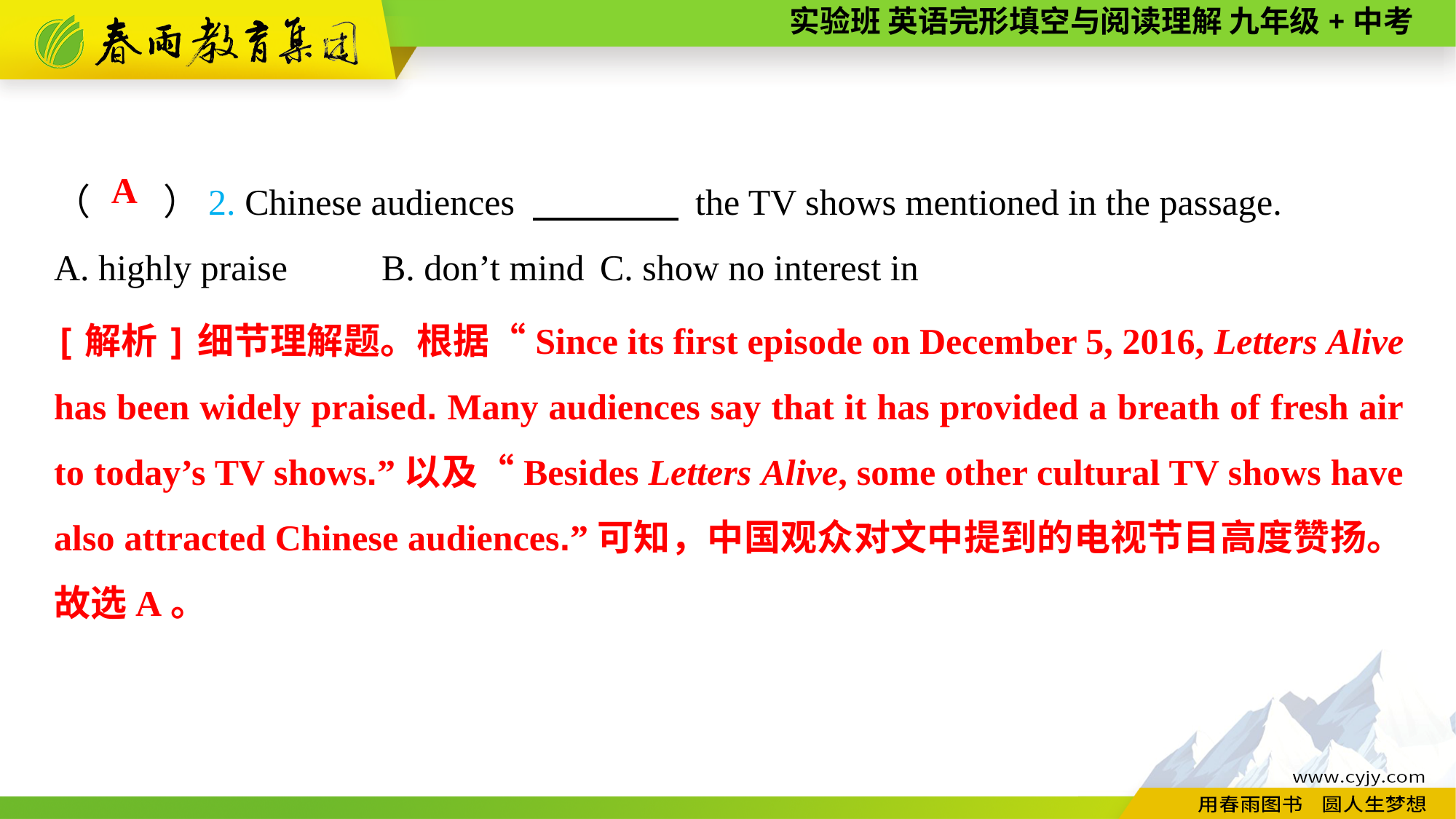

（　　）2. Chinese audiences 　　　　 the TV shows mentioned in the passage.
A. highly praise	B. don’t mind	C. show no interest in
A
[解析]细节理解题。根据“Since its first episode on December 5, 2016, Letters Alive has been widely praised. Many audiences say that it has provided a breath of fresh air to today’s TV shows.”以及“Besides Letters Alive, some other cultural TV shows have also attracted Chinese audiences.”可知，中国观众对文中提到的电视节目高度赞扬。故选A。